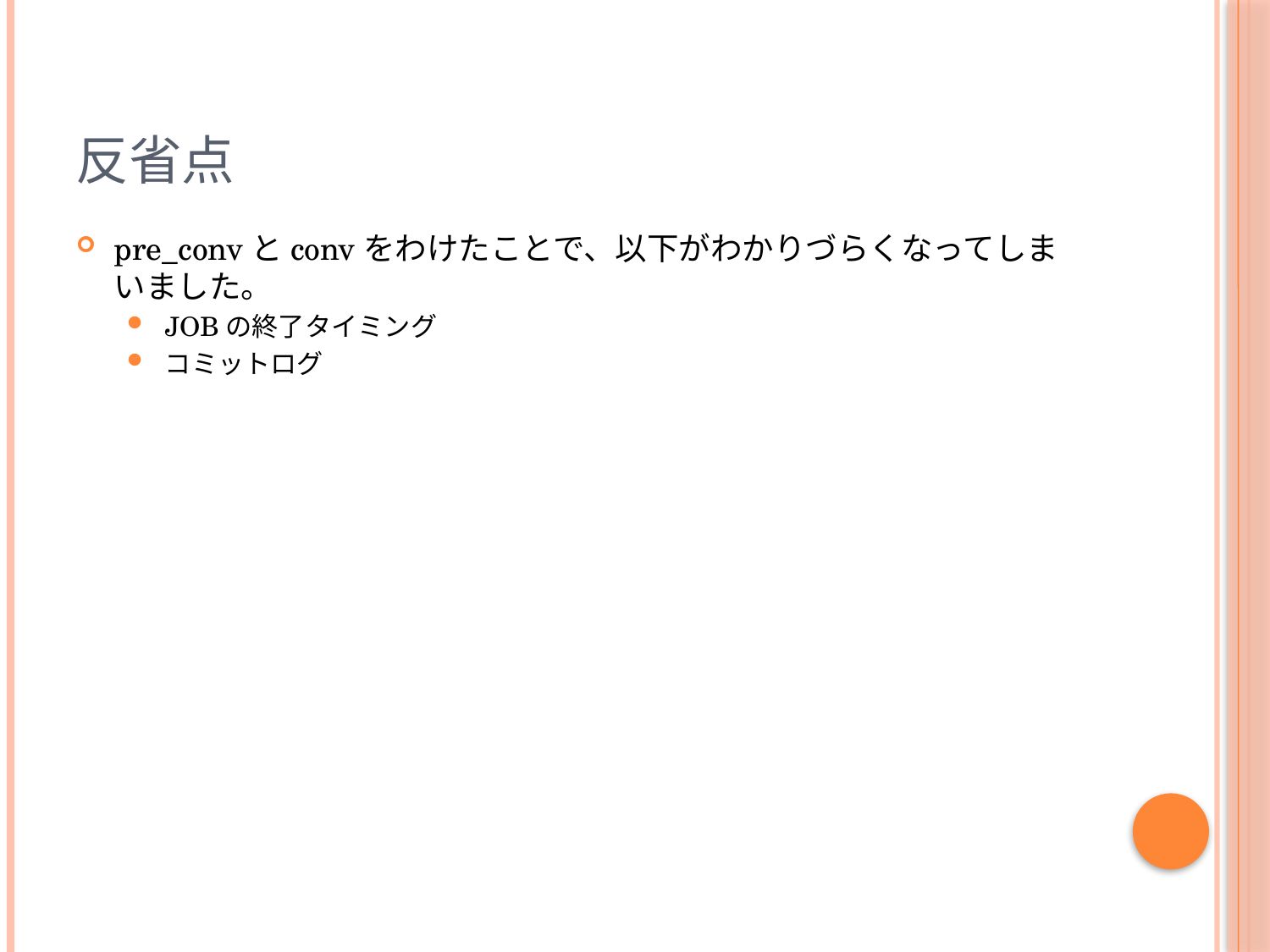

# 反省点
pre_convとconvをわけたことで、以下がわかりづらくなってしまいました。
JOBの終了タイミング
コミットログ